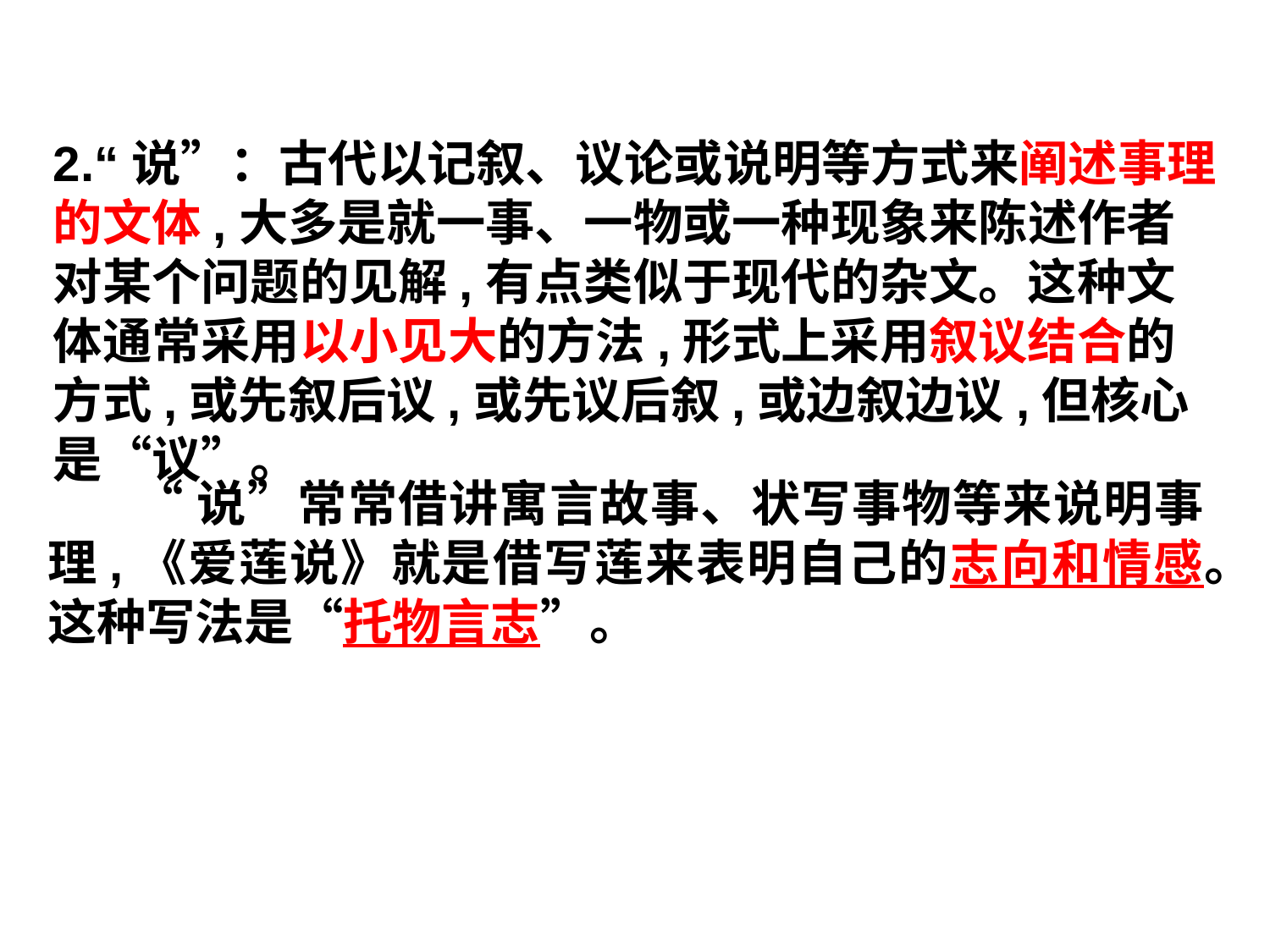

2.“说”：古代以记叙、议论或说明等方式来阐述事理的文体,大多是就一事、一物或一种现象来陈述作者对某个问题的见解,有点类似于现代的杂文。这种文体通常采用以小见大的方法,形式上采用叙议结合的方式,或先叙后议,或先议后叙,或边叙边议,但核心是“议”。
       “说”常常借讲寓言故事、状写事物等来说明事理,《爱莲说》就是借写莲来表明自己的志向和情感。这种写法是“托物言志”。